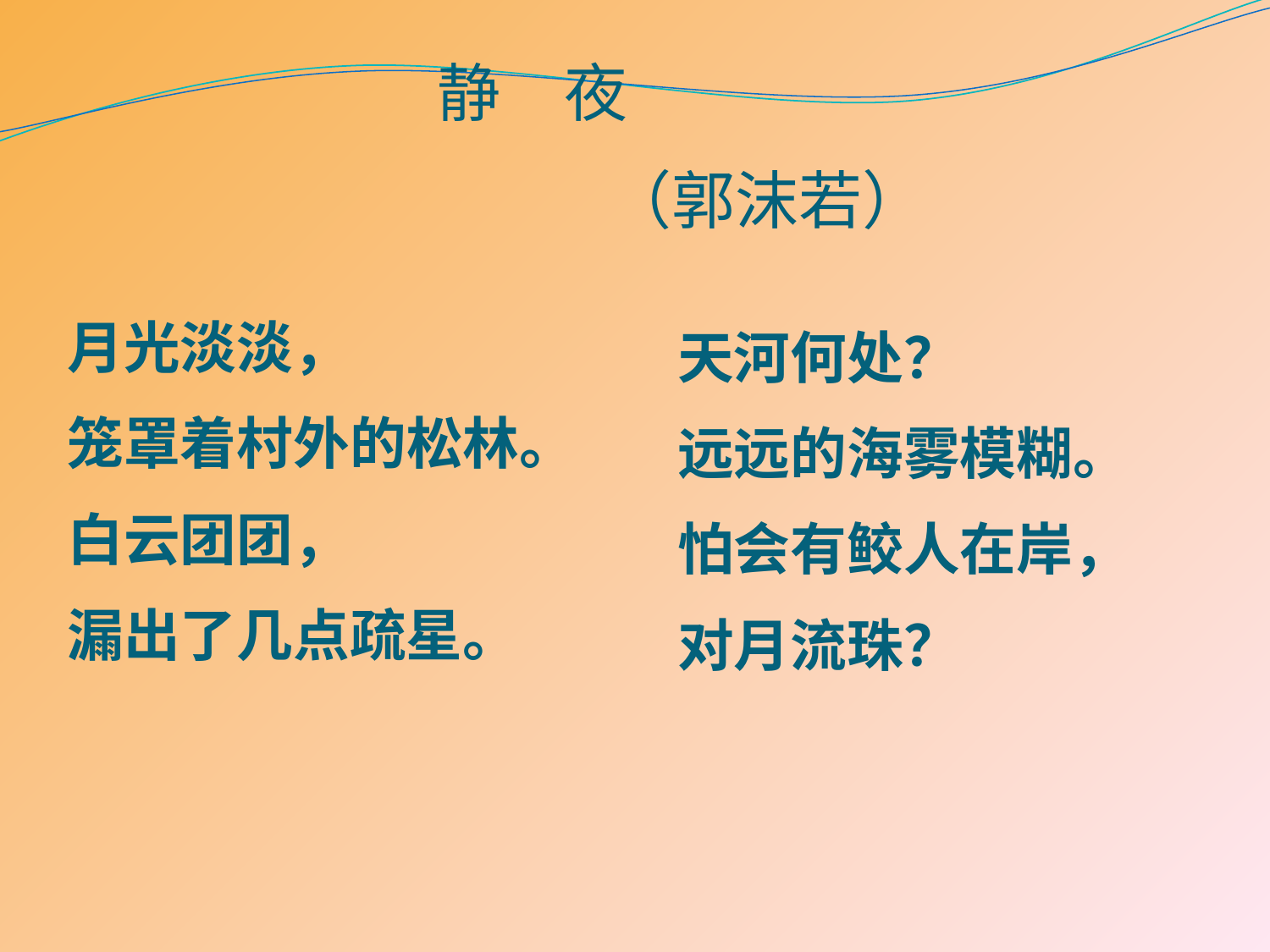

静	夜
           （郭沫若）
月光淡淡，
笼罩着村外的松林。
白云团团，
漏出了几点疏星。
天河何处？
远远的海雾模糊。
怕会有鲛人在岸，
对月流珠？